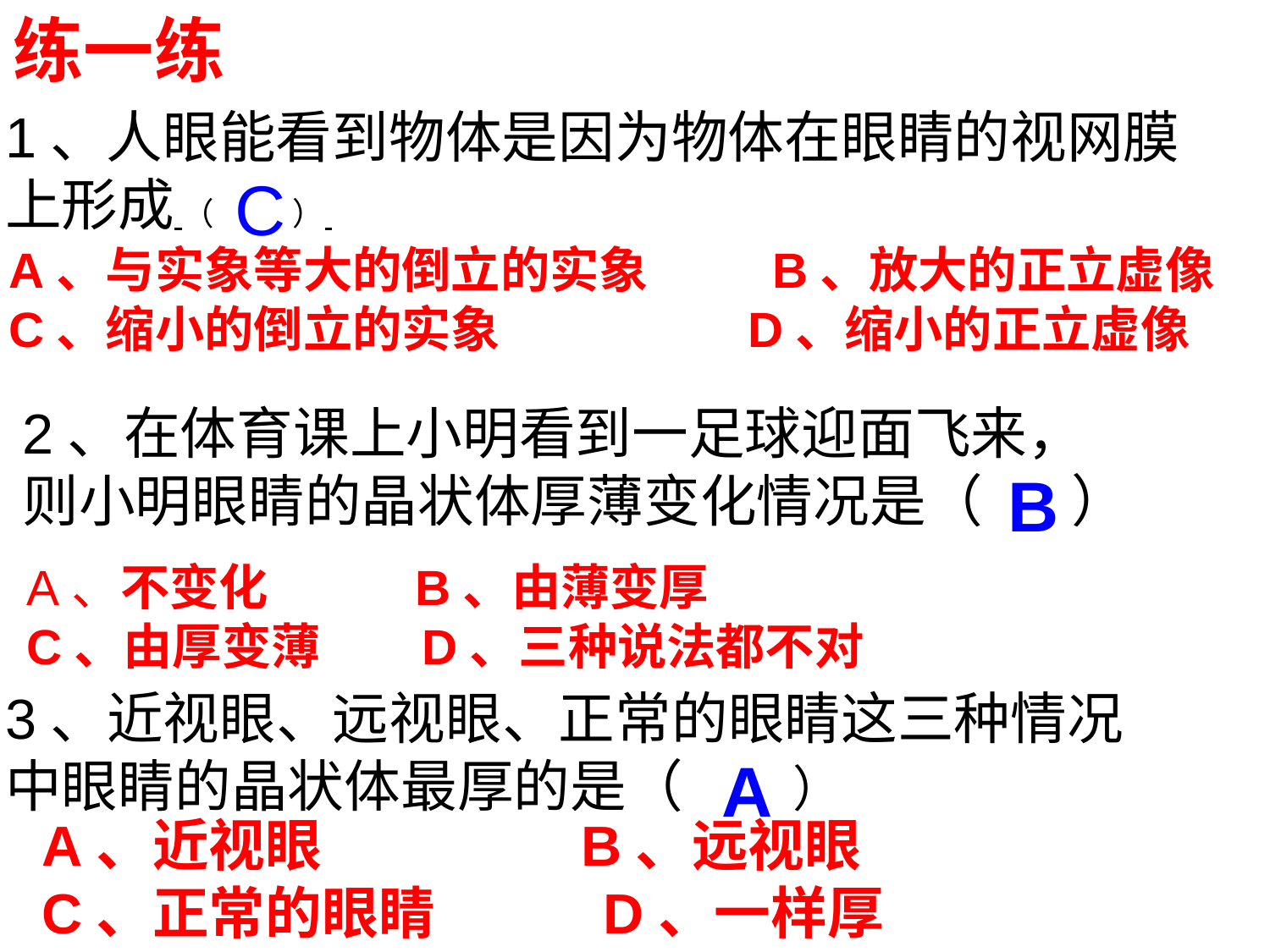

练一练
1、人眼能看到物体是因为物体在眼睛的视网膜
上形成 （           ）

C
A、与实象等大的倒立的实象          B、放大的正立虚像
C、缩小的倒立的实象                     D、缩小的正立虚像
2、在体育课上小明看到一足球迎面飞来，
则小明眼睛的晶状体厚薄变化情况是（       ）
B
A、不变化            B、由薄变厚
C、由厚变薄        D、三种说法都不对
3、近视眼、远视眼、正常的眼睛这三种情况
中眼睛的晶状体最厚的是（          ）
A
A、近视眼                   B、远视眼
C、正常的眼睛            D、一样厚